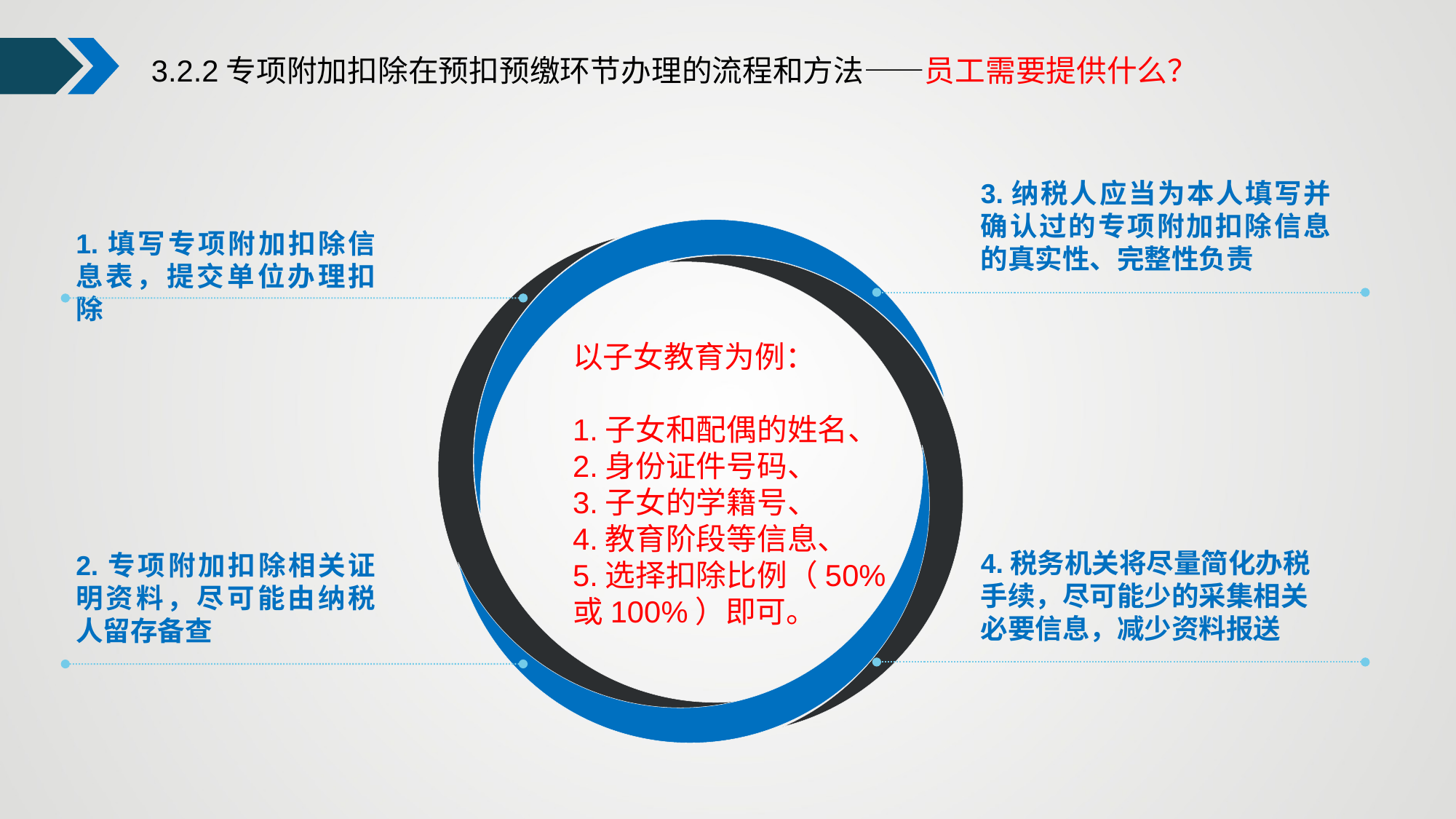

3.2.2专项附加扣除在预扣预缴环节办理的流程和方法——员工需要提供什么？
3.纳税人应当为本人填写并确认过的专项附加扣除信息的真实性、完整性负责

1.填写专项附加扣除信息表，提交单位办理扣除

以子女教育为例：

1.子女和配偶的姓名、
2.身份证件号码、
3.子女的学籍号、
4.教育阶段等信息、
5.选择扣除比例（50%或100%）即可。
4.税务机关将尽量简化办税手续，尽可能少的采集相关必要信息，减少资料报送

2.专项附加扣除相关证明资料，尽可能由纳税人留存备查